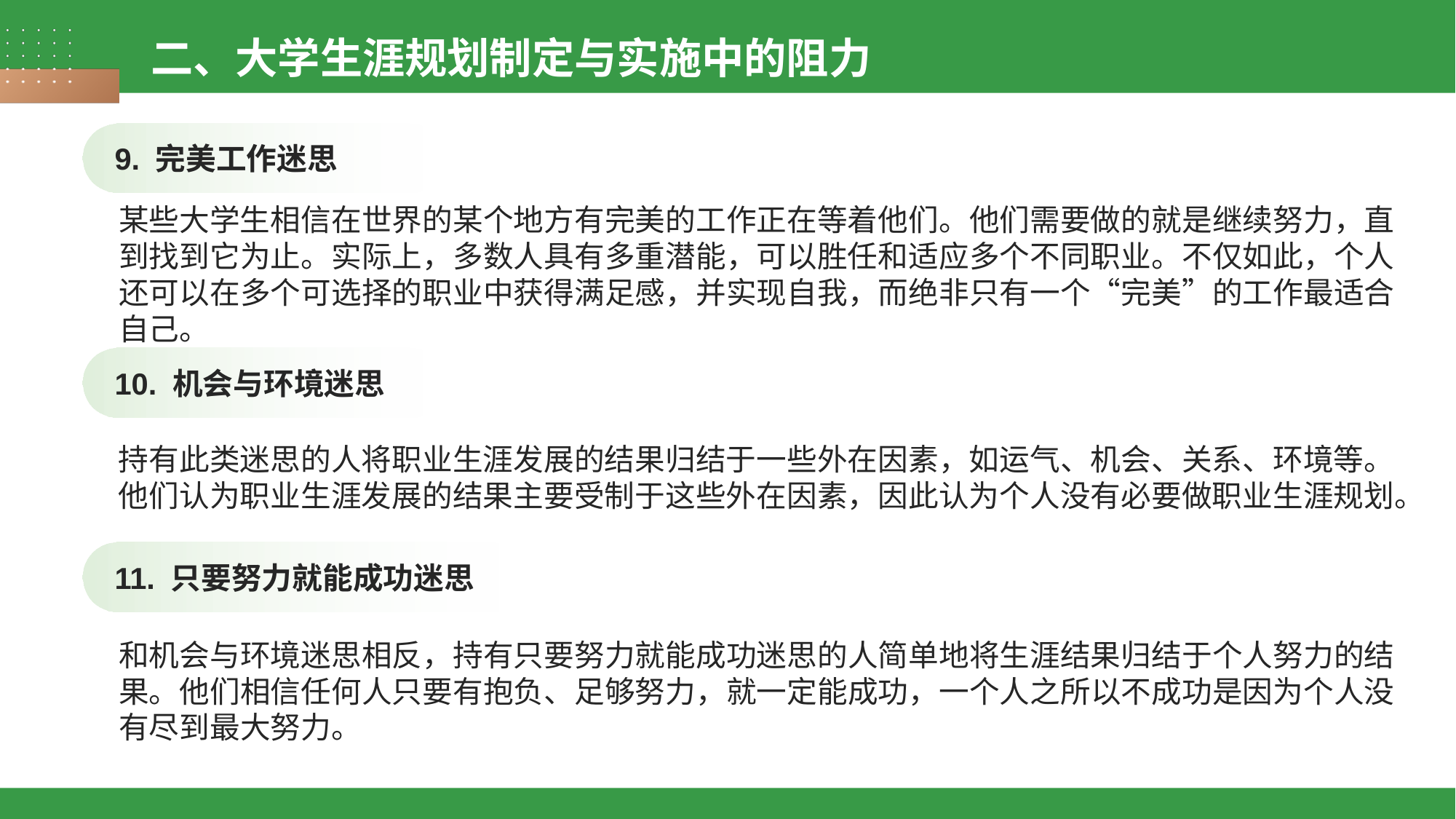

二、大学生涯规划制定与实施中的阻力
9. 完美工作迷思
某些大学生相信在世界的某个地方有完美的工作正在等着他们。他们需要做的就是继续努力，直到找到它为止。实际上，多数人具有多重潜能，可以胜任和适应多个不同职业。不仅如此，个人还可以在多个可选择的职业中获得满足感，并实现自我，而绝非只有一个“完美”的工作最适合自己。
10. 机会与环境迷思
持有此类迷思的人将职业生涯发展的结果归结于一些外在因素，如运气、机会、关系、环境等。他们认为职业生涯发展的结果主要受制于这些外在因素，因此认为个人没有必要做职业生涯规划。
11. 只要努力就能成功迷思
和机会与环境迷思相反，持有只要努力就能成功迷思的人简单地将生涯结果归结于个人努力的结果。他们相信任何人只要有抱负、足够努力，就一定能成功，一个人之所以不成功是因为个人没有尽到最大努力。